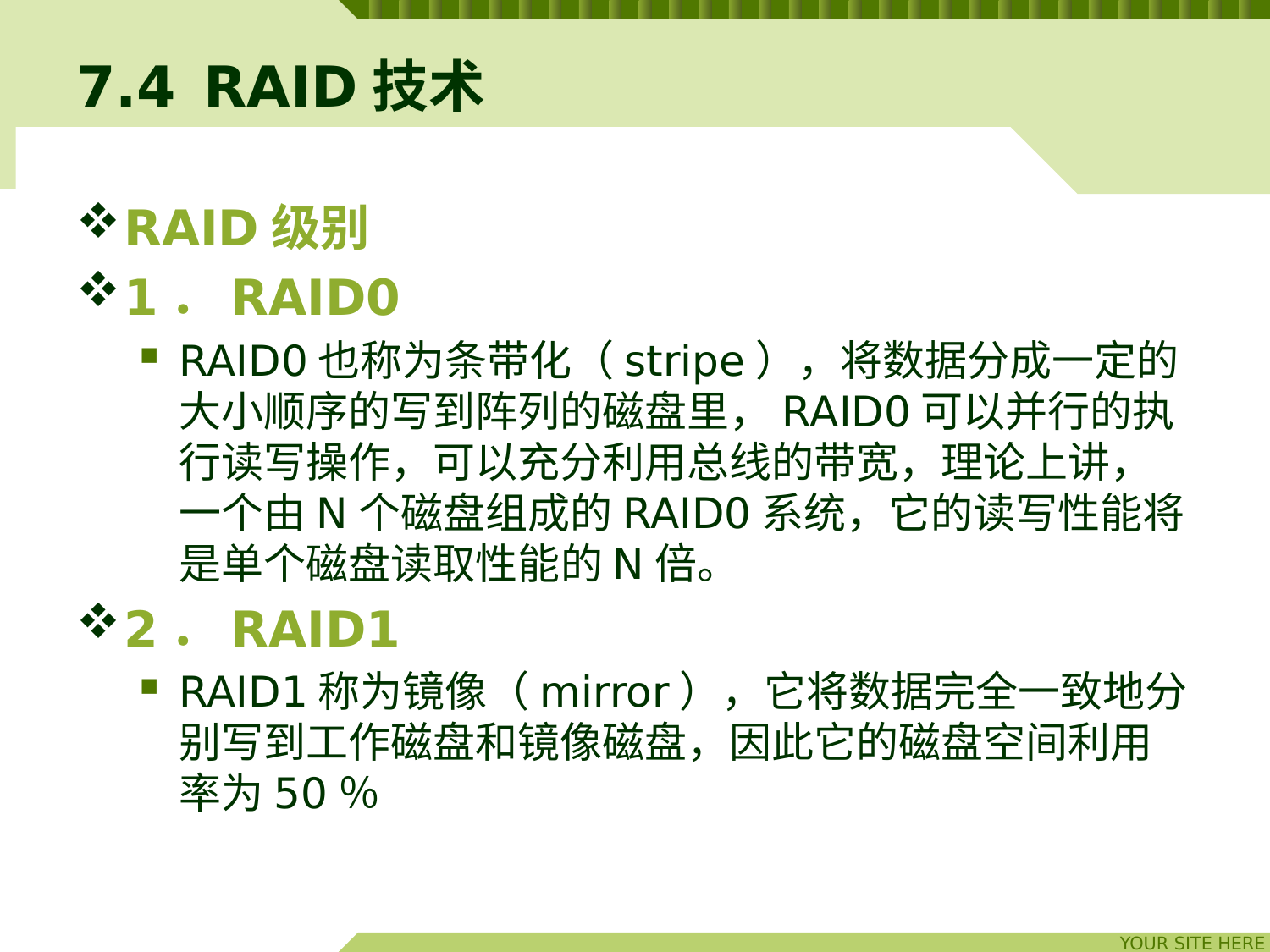

# 7.4	RAID技术
RAID级别
1．RAID0
RAID0也称为条带化（stripe），将数据分成一定的大小顺序的写到阵列的磁盘里，RAID0可以并行的执行读写操作，可以充分利用总线的带宽，理论上讲，一个由N个磁盘组成的RAID0系统，它的读写性能将是单个磁盘读取性能的N倍。
2．RAID1
RAID1称为镜像（mirror），它将数据完全一致地分别写到工作磁盘和镜像磁盘，因此它的磁盘空间利用率为50％